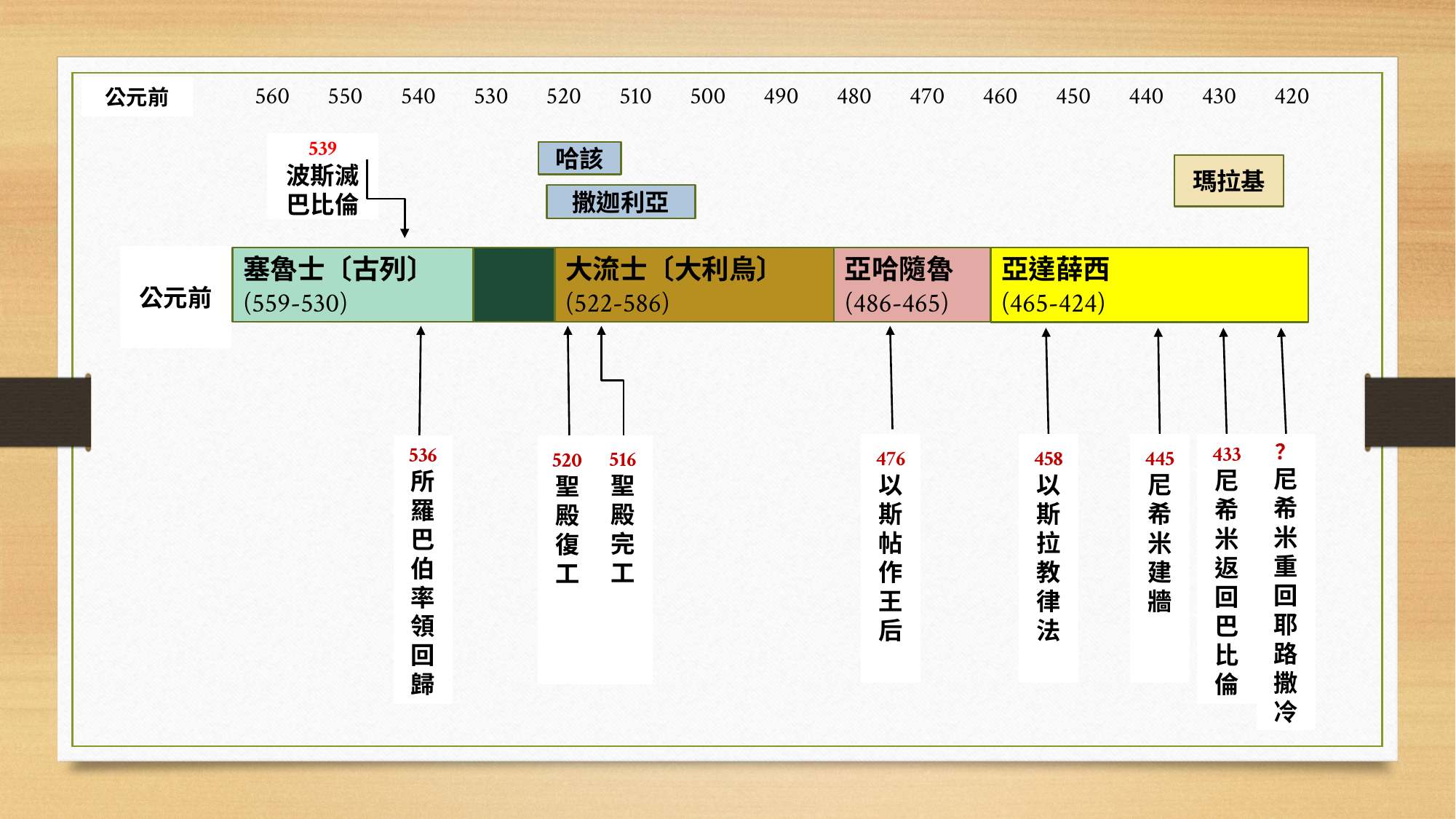

560       550       540       530       520       510       500       490       480       470       460       450       440       430       420
公元前
539
波斯滅巴比倫
哈該
瑪拉基
撒迦利亞
公元前
塞魯士〔古列〕
(559-530)

大流士〔大利烏〕
(522-586)
亞哈隨魯
(486-465)
亞達薛西
(465-424)

458
以斯拉教律法

445
尼希米建牆

？
尼希米重回耶路撒冷
433
尼希米返回巴比倫
476
以斯帖作王后

536
所羅巴伯率領回歸
516
聖殿完工

520
聖殿復工